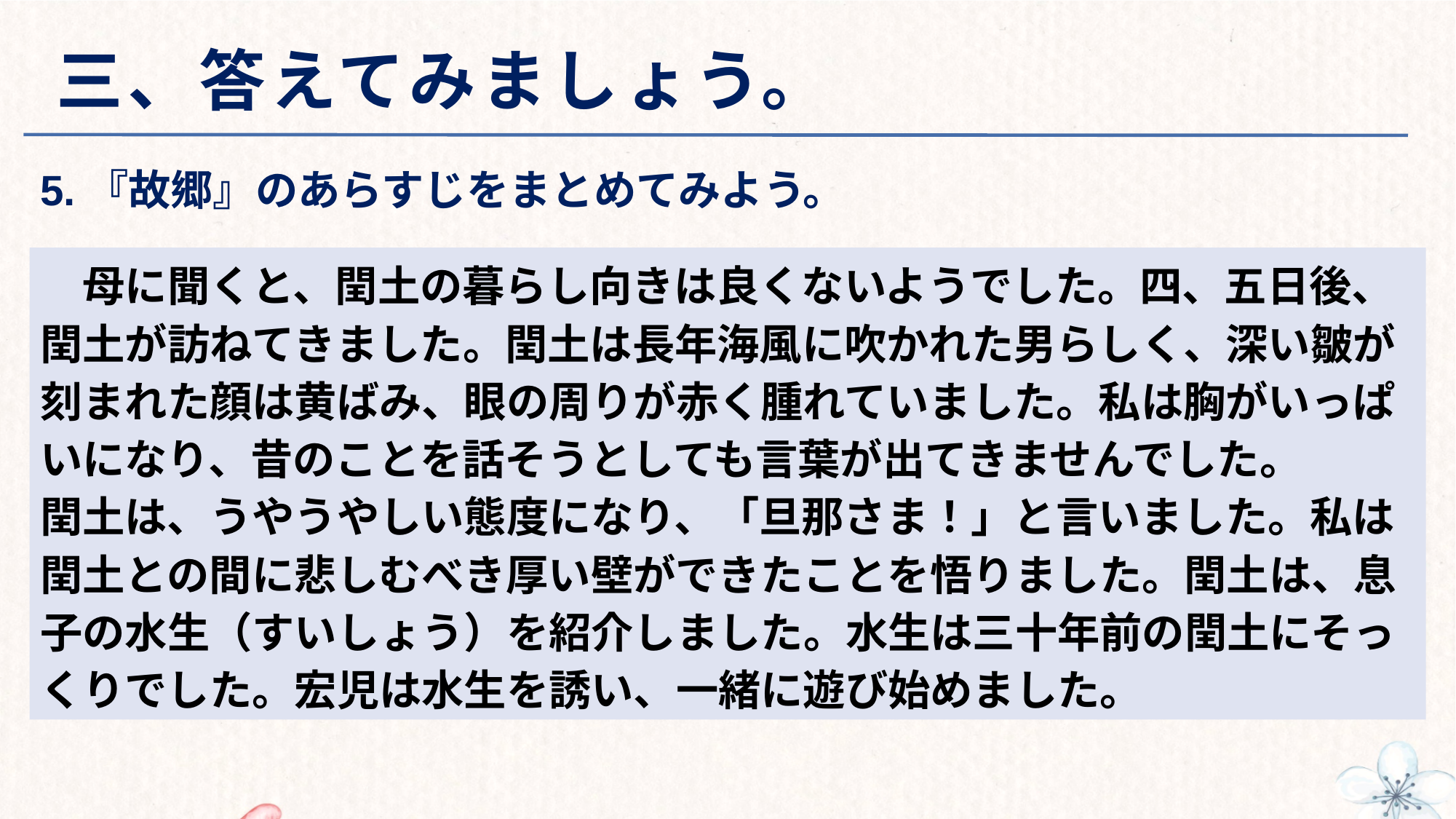

# 三、答えてみましょう。
5.『故郷』のあらすじをまとめてみよう。
　母に聞くと、閏土の暮らし向きは良くないようでした。四、五日後、閏土が訪ねてきました。閏土は長年海風に吹かれた男らしく、深い皺が刻まれた顔は黄ばみ、眼の周りが赤く腫れていました。私は胸がいっぱいになり、昔のことを話そうとしても言葉が出てきませんでした。
閏土は、うやうやしい態度になり、「旦那さま！」と言いました。私は閏土との間に悲しむべき厚い壁ができたことを悟りました。閏土は、息子の水生（すいしょう）を紹介しました。水生は三十年前の閏土にそっくりでした。宏児は水生を誘い、一緒に遊び始めました。